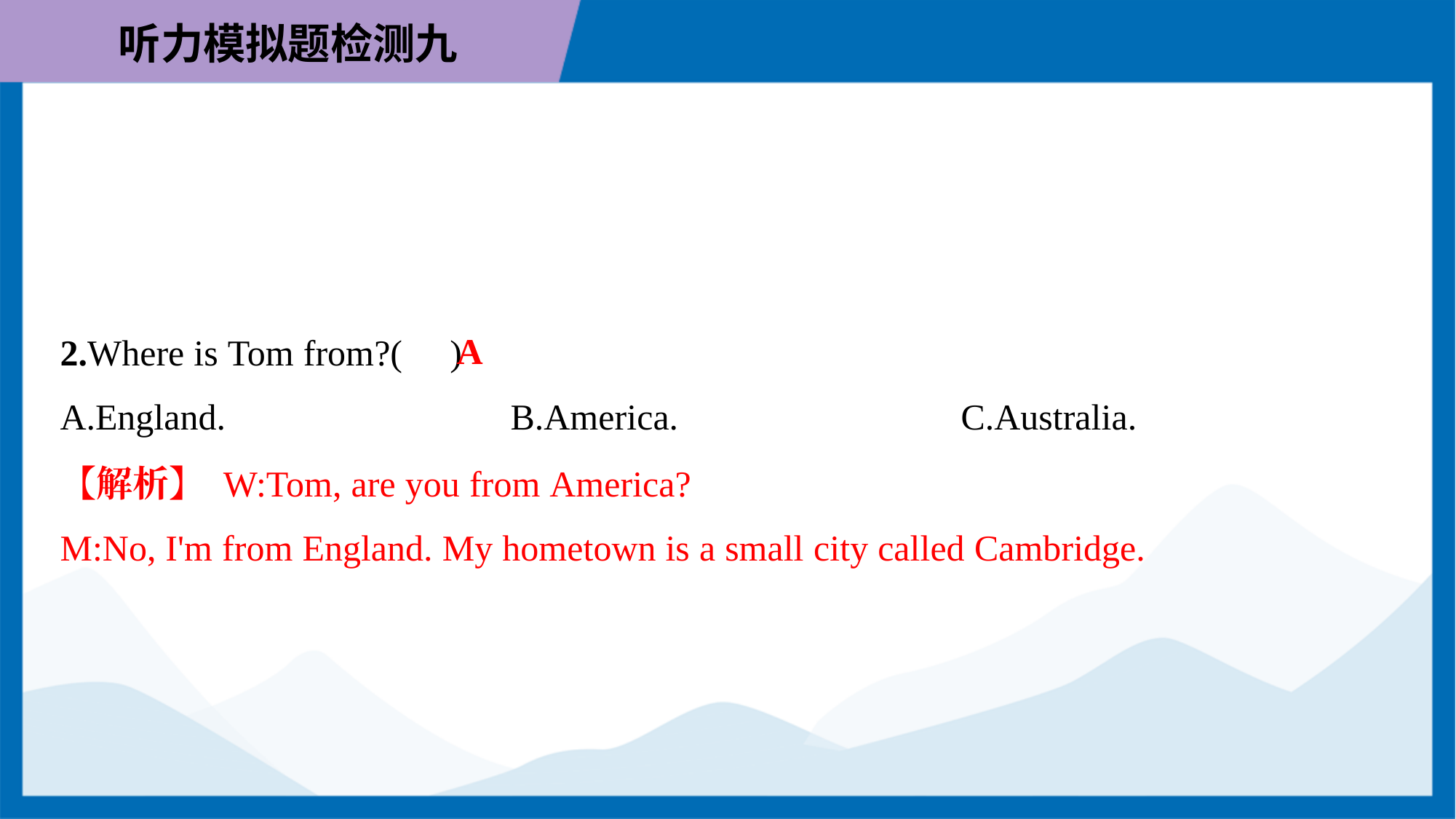

A
2.Where is Tom from?(     )
A.England.	B.America.	C.Australia.
【解析】 W:Tom, are you from America?
M:No, I'm from England. My hometown is a small city called Cambridge.